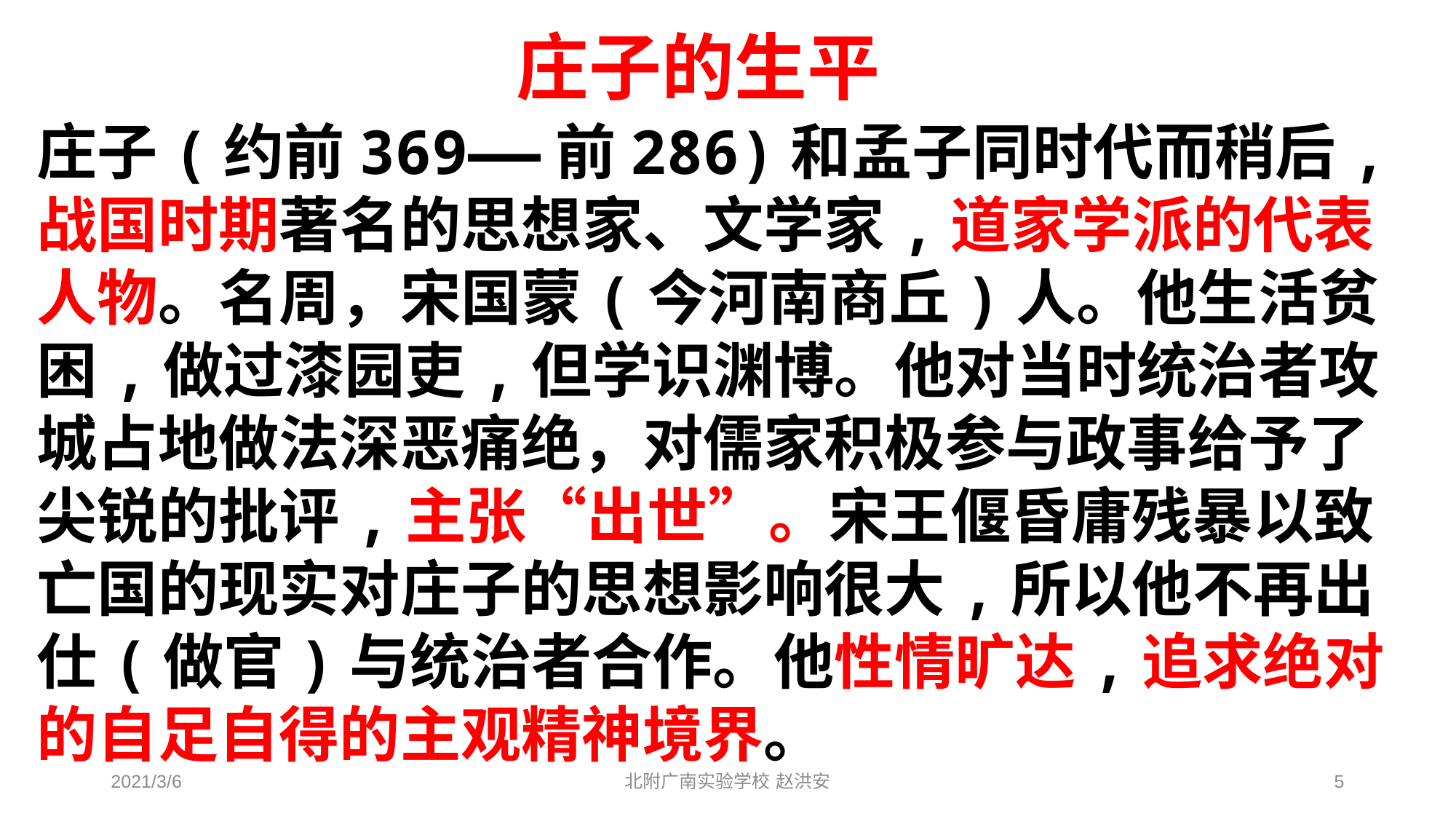

庄子的生平
庄子(约前369——前286)和孟子同时代而稍后,战国时期著名的思想家、文学家,道家学派的代表人物。名周，宋国蒙(今河南商丘)人。他生活贫困,做过漆园吏,但学识渊博。他对当时统治者攻城占地做法深恶痛绝，对儒家积极参与政事给予了尖锐的批评,主张“出世”。宋王偃昏庸残暴以致亡国的现实对庄子的思想影响很大,所以他不再出仕(做官)与统治者合作。他性情旷达,追求绝对的自足自得的主观精神境界。
2021/3/6
北附广南实验学校 赵洪安
5